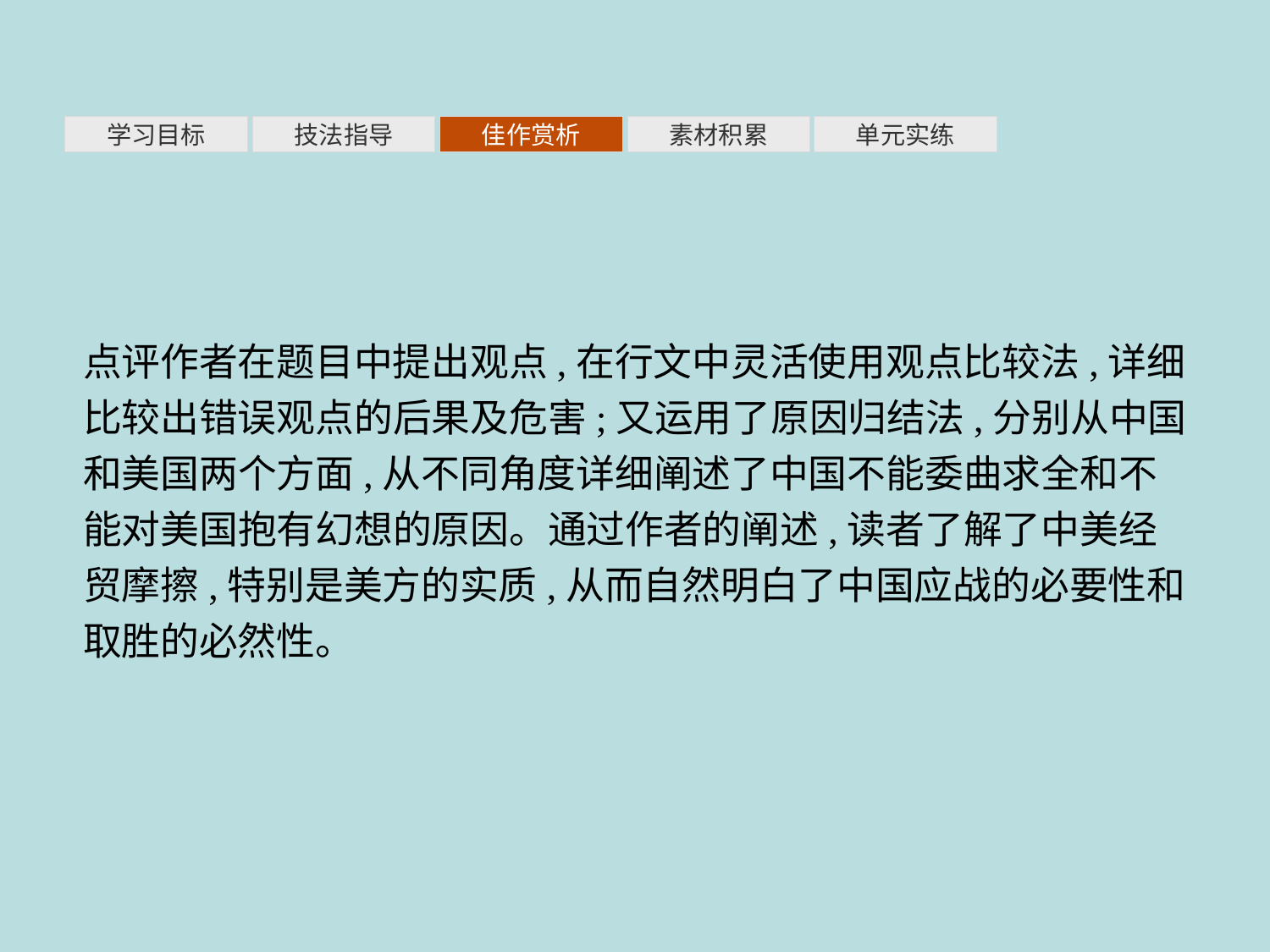

素材积累
学习目标
技法指导
佳作赏析
单元实练
点评作者在题目中提出观点,在行文中灵活使用观点比较法,详细比较出错误观点的后果及危害;又运用了原因归结法,分别从中国和美国两个方面,从不同角度详细阐述了中国不能委曲求全和不能对美国抱有幻想的原因。通过作者的阐述,读者了解了中美经贸摩擦,特别是美方的实质,从而自然明白了中国应战的必要性和取胜的必然性。